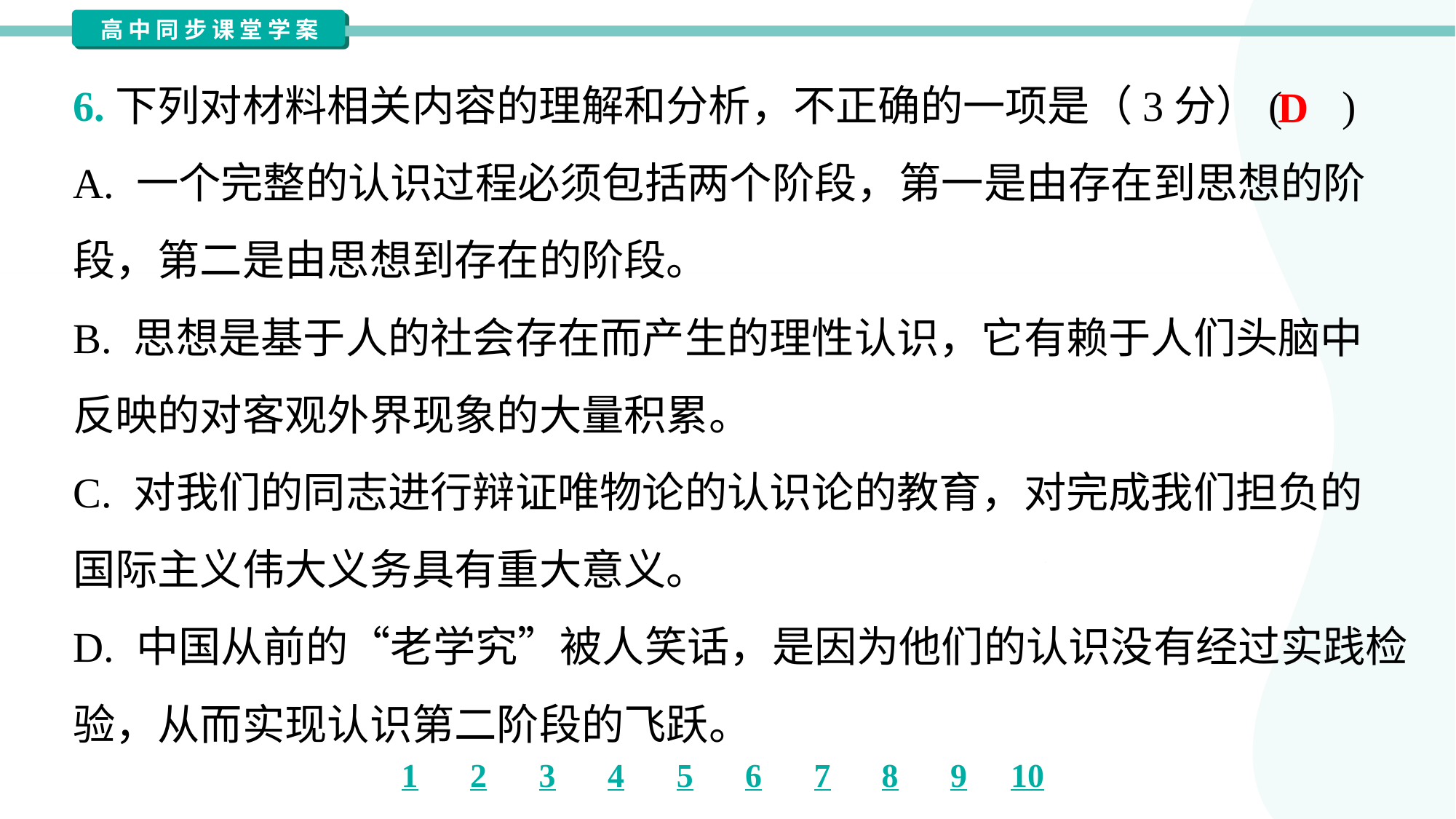

6.下列对材料相关内容的理解和分析，不正确的一项是（3分）(     )
D
A. 一个完整的认识过程必须包括两个阶段，第一是由存在到思想的阶
段，第二是由思想到存在的阶段。
B. 思想是基于人的社会存在而产生的理性认识，它有赖于人们头脑中
反映的对客观外界现象的大量积累。
C. 对我们的同志进行辩证唯物论的认识论的教育，对完成我们担负的
国际主义伟大义务具有重大意义。
D. 中国从前的“老学究”被人笑话，是因为他们的认识没有经过实践检
验，从而实现认识第二阶段的飞跃。